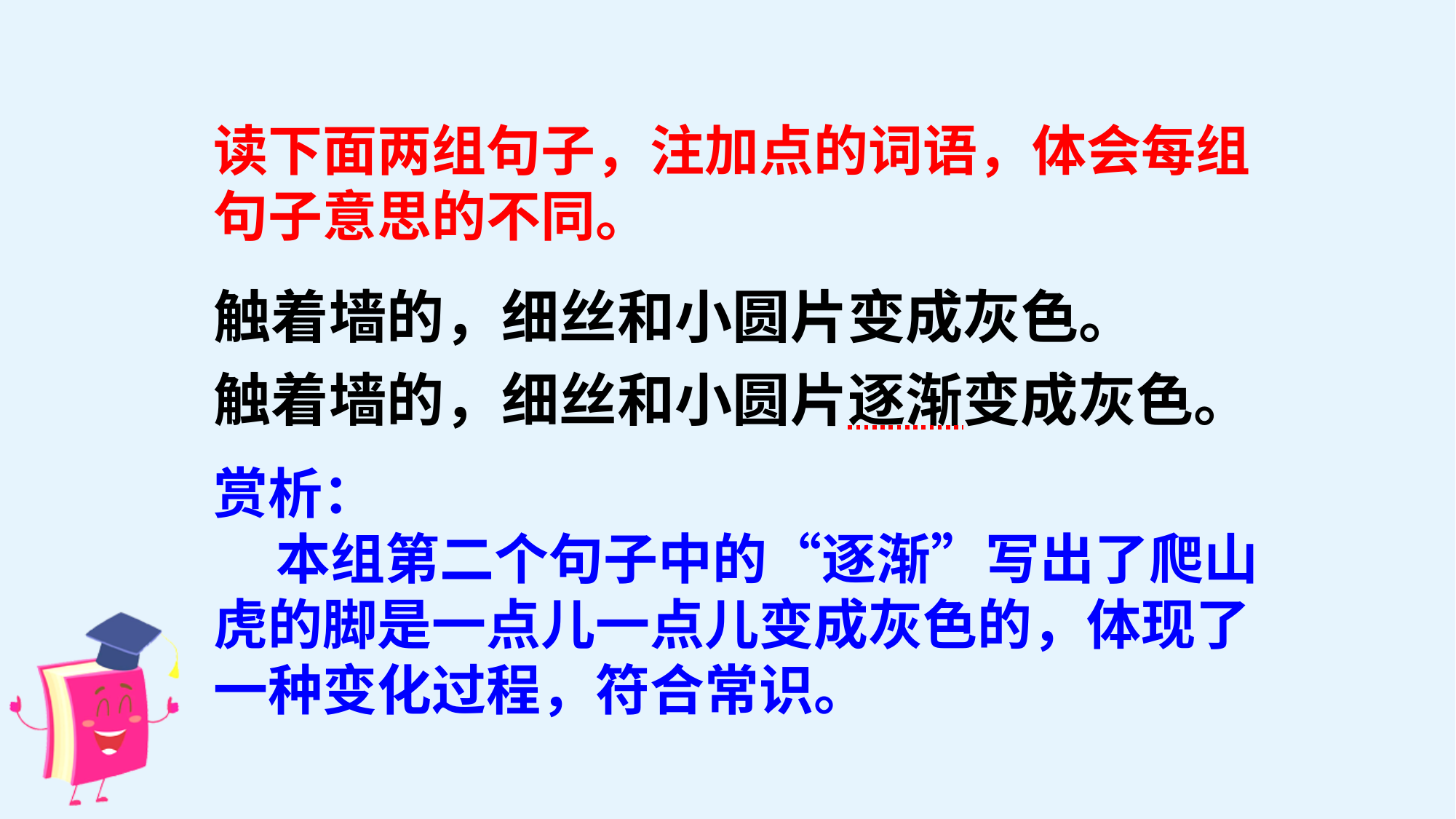

读下面两组句子，注加点的词语，体会每组句子意思的不同。
触着墙的，细丝和小圆片变成灰色。
触着墙的，细丝和小圆片逐渐变成灰色。
赏析：
    本组第二个句子中的“逐渐”写出了爬山虎的脚是一点儿一点儿变成灰色的，体现了一种变化过程，符合常识。